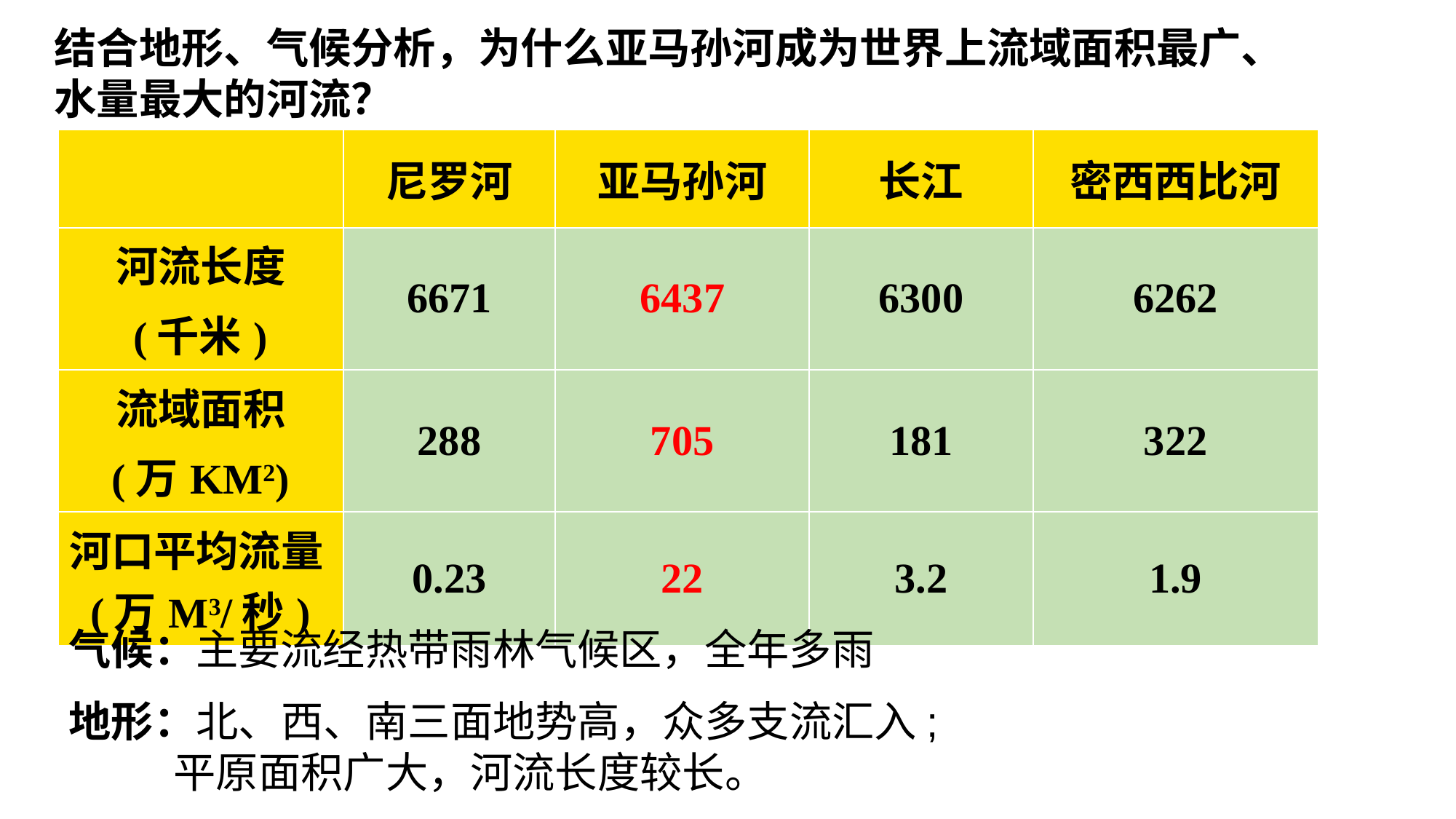

结合地形、气候分析，为什么亚马孙河成为世界上流域面积最广、水量最大的河流？
|  | 尼罗河 | 亚马孙河 | 长江 | 密西西比河 |
| --- | --- | --- | --- | --- |
| 河流长度 (千米) | 6671 | 6437 | 6300 | 6262 |
| 流域面积 (万KM2) | 288 | 705 | 181 | 322 |
| 河口平均流量(万M3/秒) | 0.23 | 22 | 3.2 | 1.9 |
气候：主要流经热带雨林气候区，全年多雨
地形：北、西、南三面地势高，众多支流汇入;
          平原面积广大，河流长度较长。